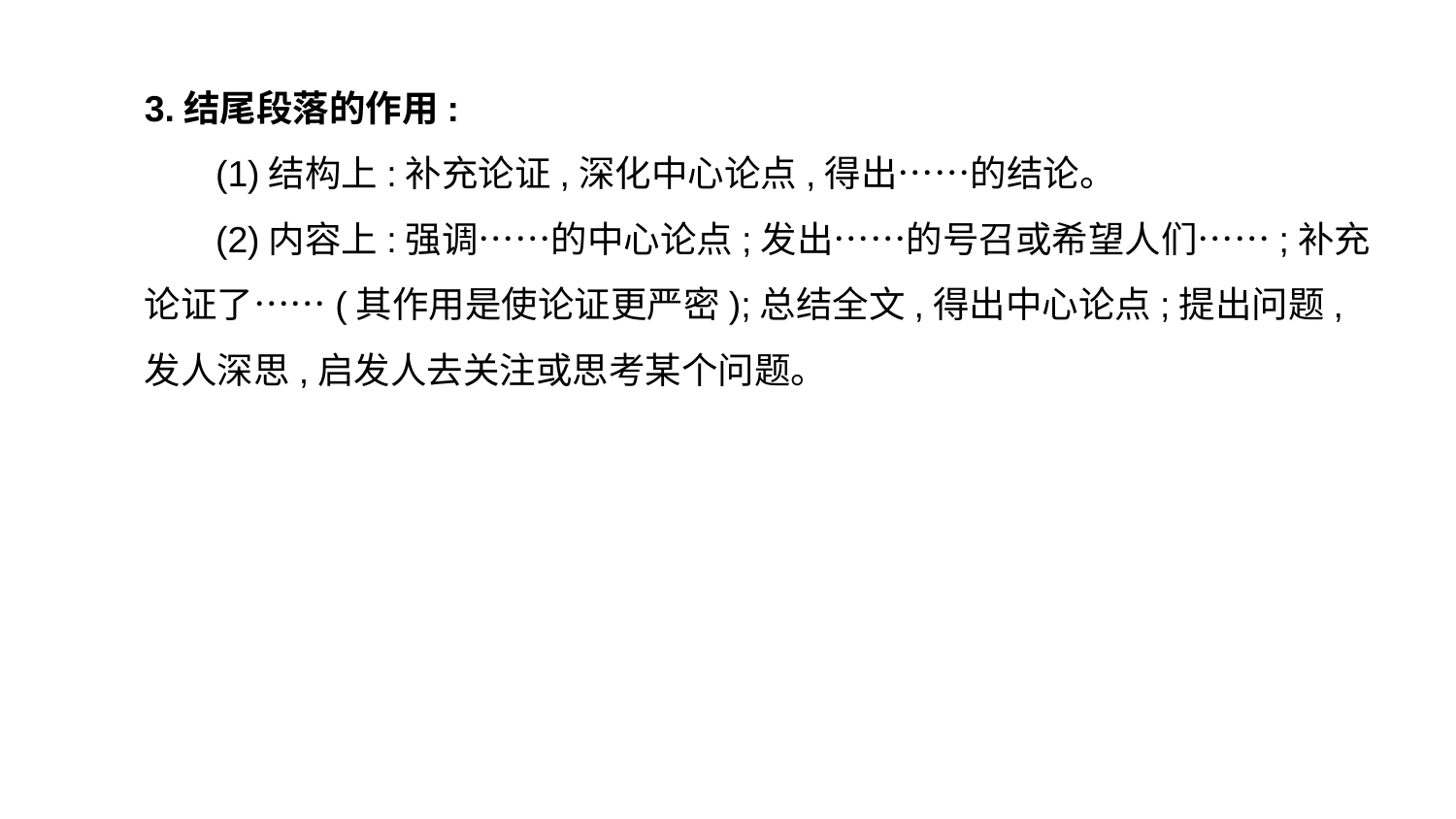

3.结尾段落的作用:
(1)结构上:补充论证,深化中心论点,得出……的结论。
(2)内容上:强调……的中心论点;发出……的号召或希望人们……;补充论证了……(其作用是使论证更严密);总结全文,得出中心论点;提出问题,发人深思,启发人去关注或思考某个问题。